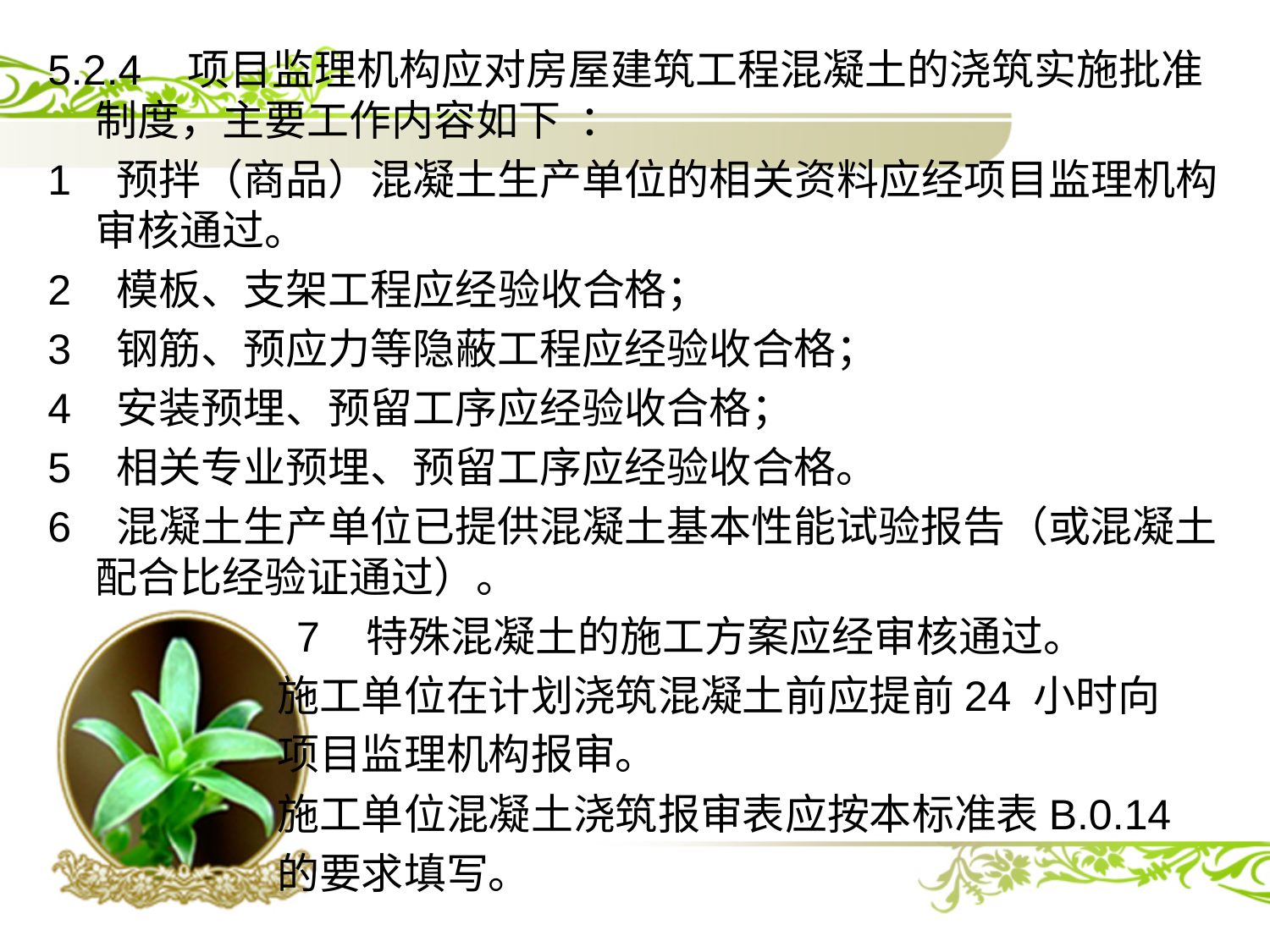

5.2.4   项目监理机构应对房屋建筑工程混凝土的浇筑实施批准制度，主要工作内容如下  ：
1   预拌（商品）混凝土生产单位的相关资料应经项目监理机构审核通过。
2   模板、支架工程应经验收合格；
3   钢筋、预应力等隐蔽工程应经验收合格；
4   安装预埋、预留工序应经验收合格；
5   相关专业预埋、预留工序应经验收合格。
6   混凝土生产单位已提供混凝土基本性能试验报告（或混凝土配合比经验证通过）。
                     7   特殊混凝土的施工方案应经审核通过。
                       施工单位在计划浇筑混凝土前应提前24 小时向
                       项目监理机构报审。
                       施工单位混凝土浇筑报审表应按本标准表B.0.14
                       的要求填写。